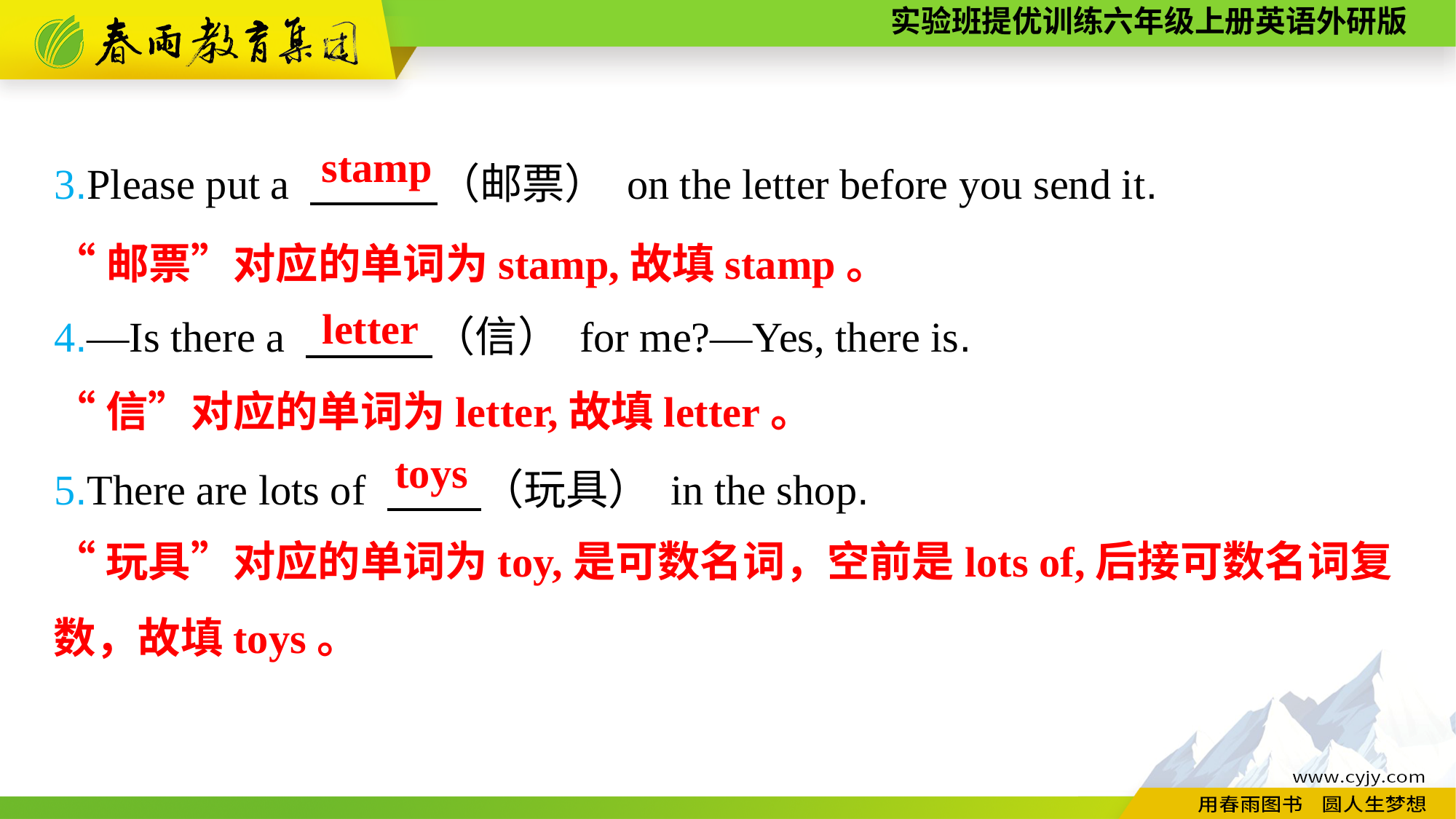

3.Please put a 　　　（邮票） on the letter before you send it.

4.—Is there a 　　　（信） for me?—Yes, there is.

5.There are lots of 　　 （玩具） in the shop.
stamp
“邮票”对应的单词为stamp,故填stamp。
letter
“信”对应的单词为letter,故填letter。
toys
“玩具”对应的单词为toy,是可数名词，空前是lots of,后接可数名词复
数，故填toys。